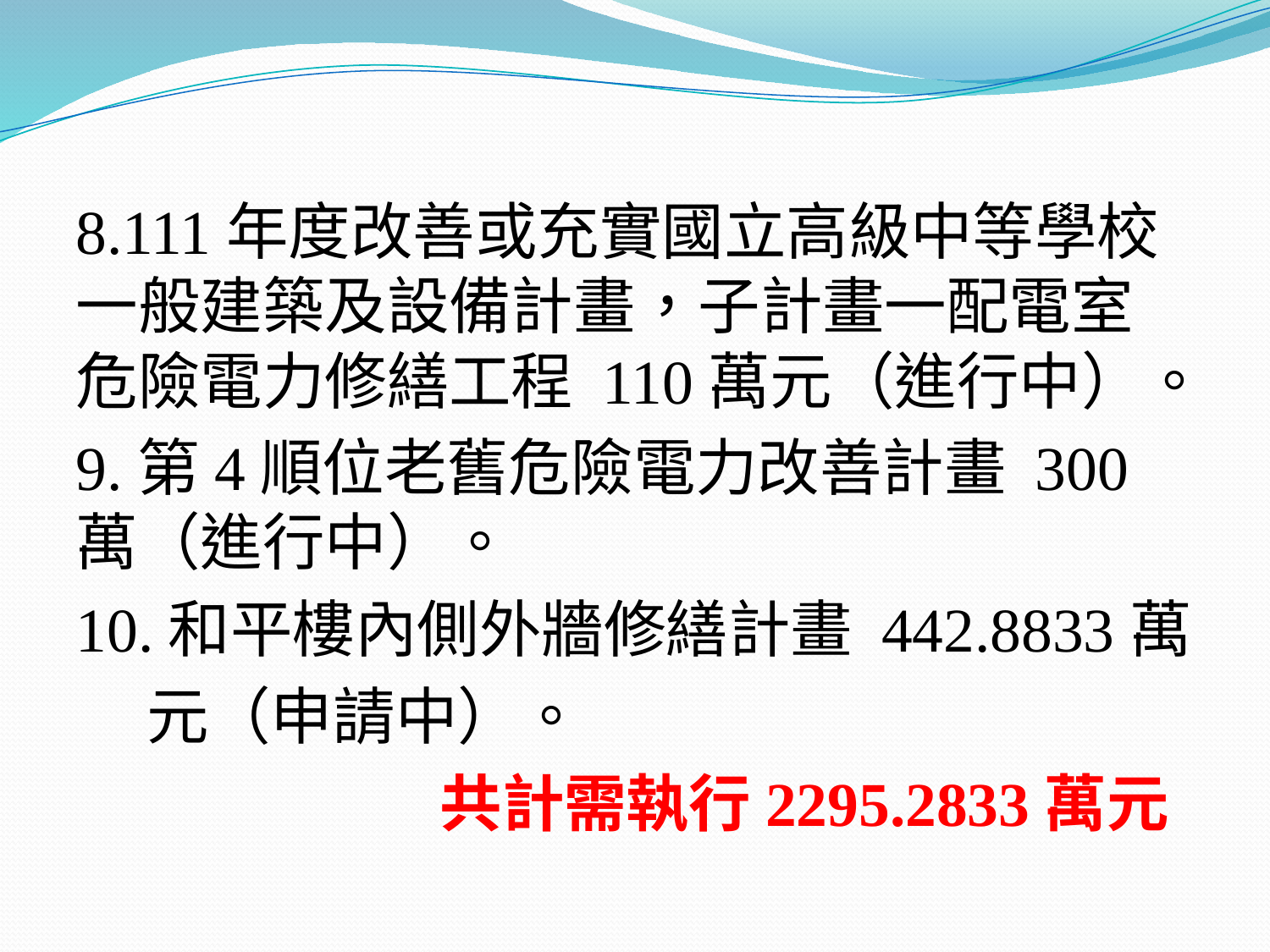

#
8.111年度改善或充實國立高級中等學校一般建築及設備計畫，子計畫一配電室危險電力修繕工程 110萬元（進行中）。
9.第4順位老舊危險電力改善計畫 300萬（進行中）。
10.和平樓內側外牆修繕計畫 442.8833萬
    元（申請中）。
                         共計需執行2295.2833萬元